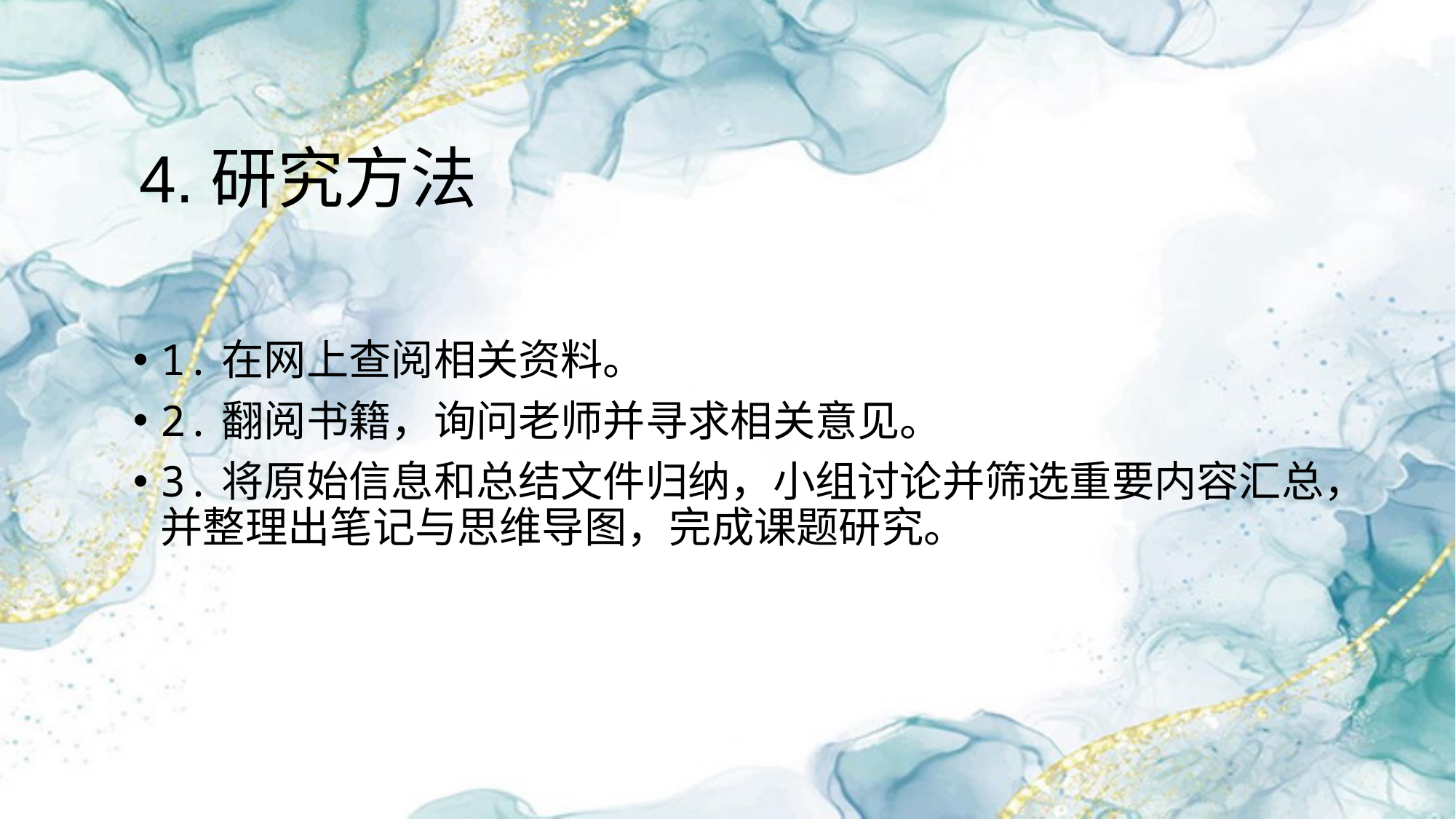

# 4.研究方法

1.在网上查阅相关资料。
2.翻阅书籍，询问老师并寻求相关意见。
3.将原始信息和总结文件归纳，小组讨论并筛选重要内容汇总，并整理出笔记与思维导图，完成课题研究。